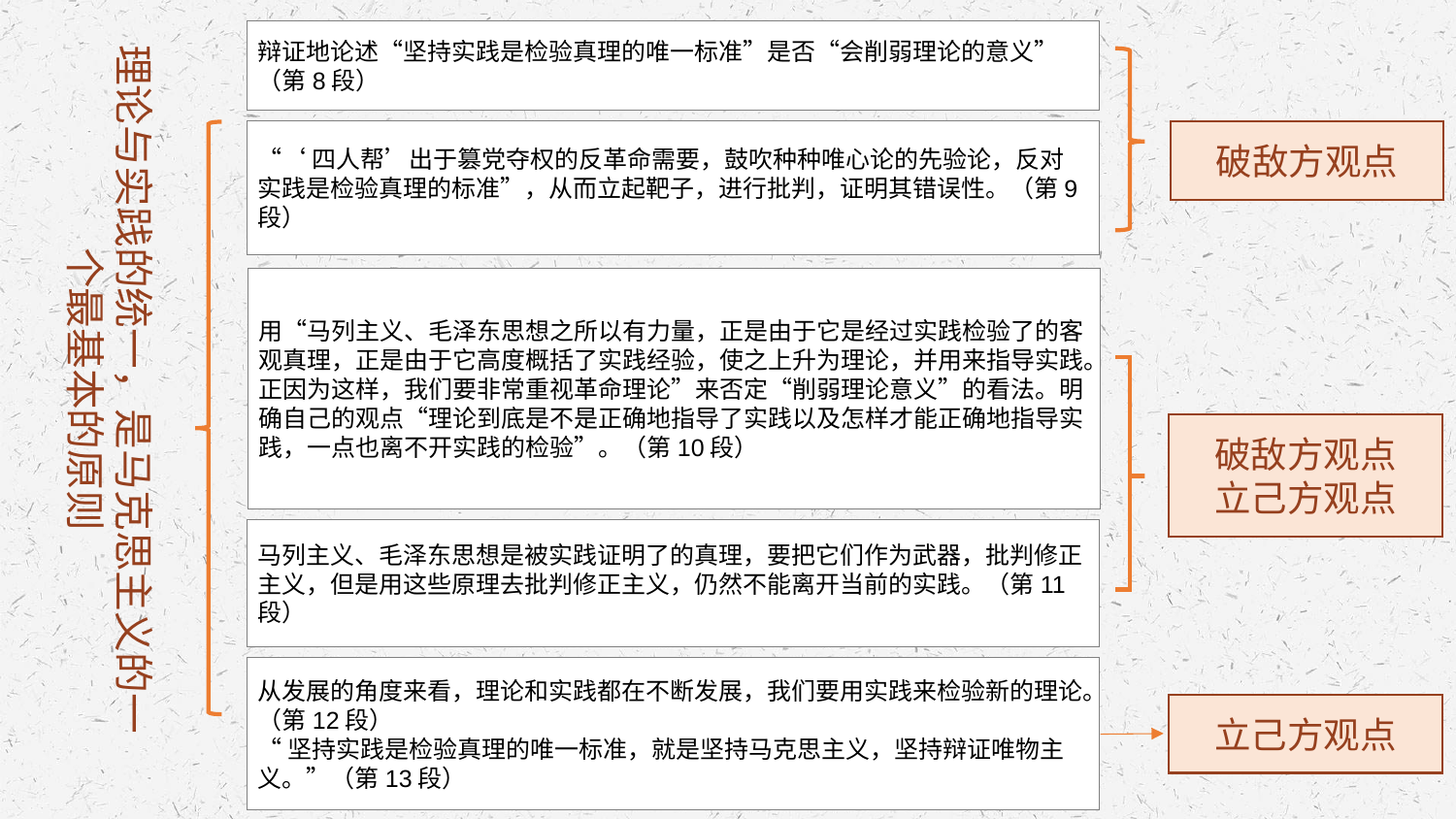

辩证地论述“坚持实践是检验真理的唯一标准”是否“会削弱理论的意义”（第8段）
理论与实践的统一，是马克思主义的一个最基本的原则

“‘四人帮’出于篡党夺权的反革命需要，鼓吹种种唯心论的先验论，反对实践是检验真理的标准”，从而立起靶子，进行批判，证明其错误性。（第9段）
破敌方观点

用“马列主义、毛泽东思想之所以有力量，正是由于它是经过实践检验了的客观真理，正是由于它高度概括了实践经验，使之上升为理论，并用来指导实践。正因为这样，我们要非常重视革命理论”来否定“削弱理论意义”的看法。明确自己的观点“理论到底是不是正确地指导了实践以及怎样才能正确地指导实践，一点也离不开实践的检验”。（第10段）

破敌方观点
立己方观点
马列主义、毛泽东思想是被实践证明了的真理，要把它们作为武器，批判修正主义，但是用这些原理去批判修正主义，仍然不能离开当前的实践。（第11段）
从发展的角度来看，理论和实践都在不断发展，我们要用实践来检验新的理论。（第12段）
“坚持实践是检验真理的唯一标准，就是坚持马克思主义，坚持辩证唯物主义。”（第13段）
立己方观点